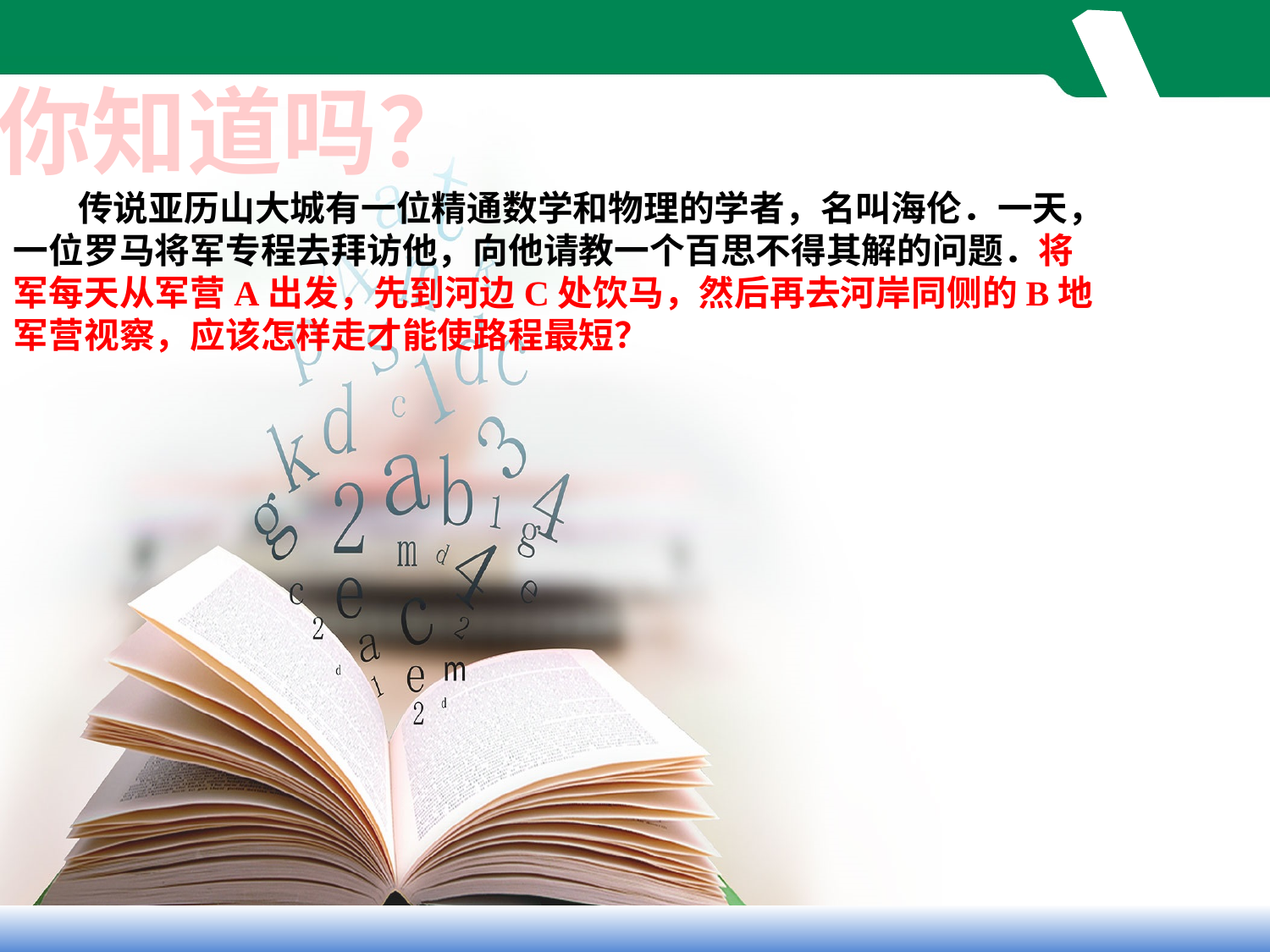

你知道吗？
       传说亚历山大城有一位精通数学和物理的学者，名叫海伦．一天，一位罗马将军专程去拜访他，向他请教一个百思不得其解的问题．将军每天从军营A出发，先到河边C处饮马，然后再去河岸同侧的B地军营视察，应该怎样走才能使路程最短？